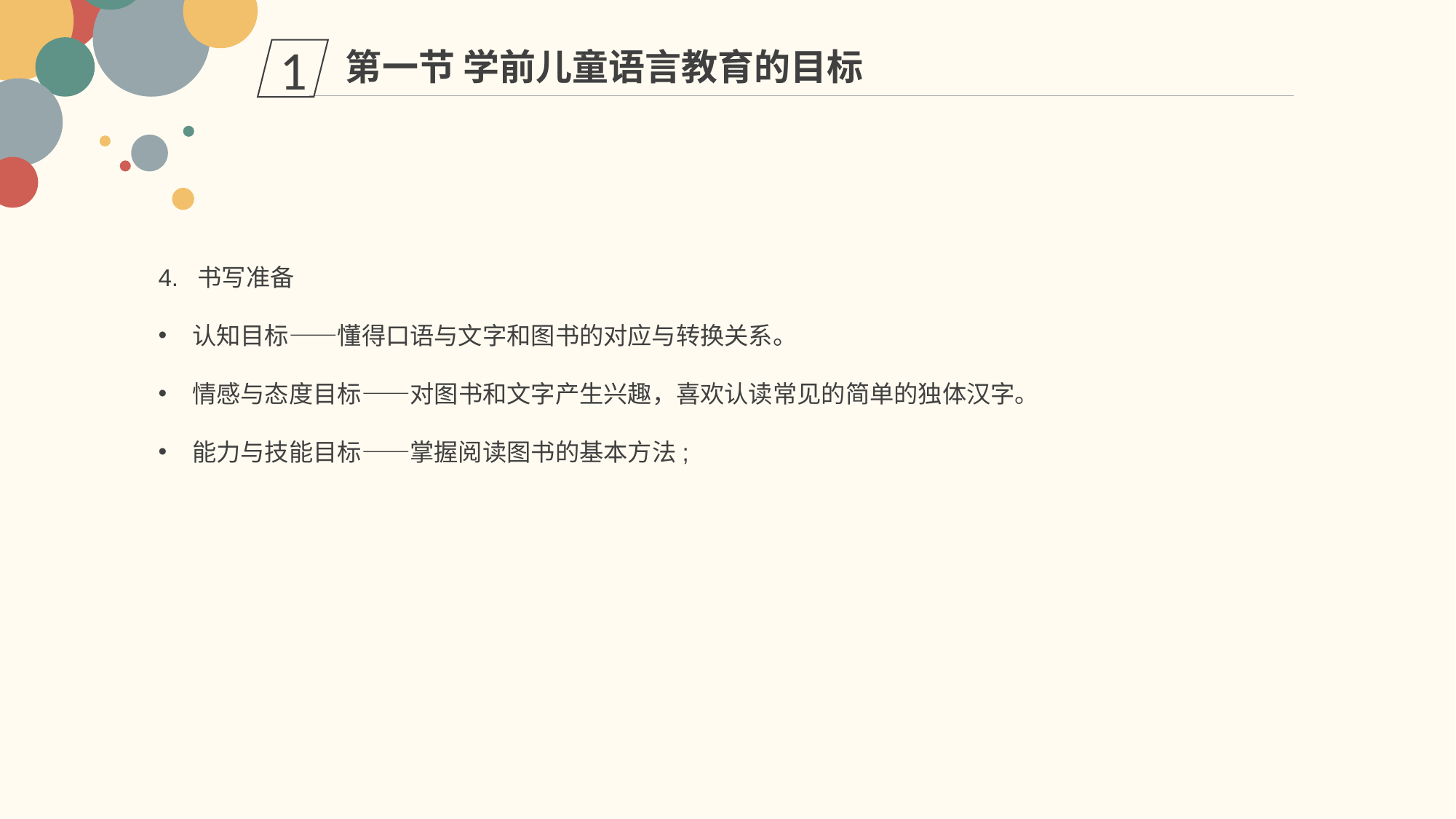

第一节 学前儿童语言教育的目标
1
4.  书写准备
认知目标——懂得口语与文字和图书的对应与转换关系。
情感与态度目标——对图书和文字产生兴趣，喜欢认读常见的简单的独体汉字。
能力与技能目标——掌握阅读图书的基本方法;